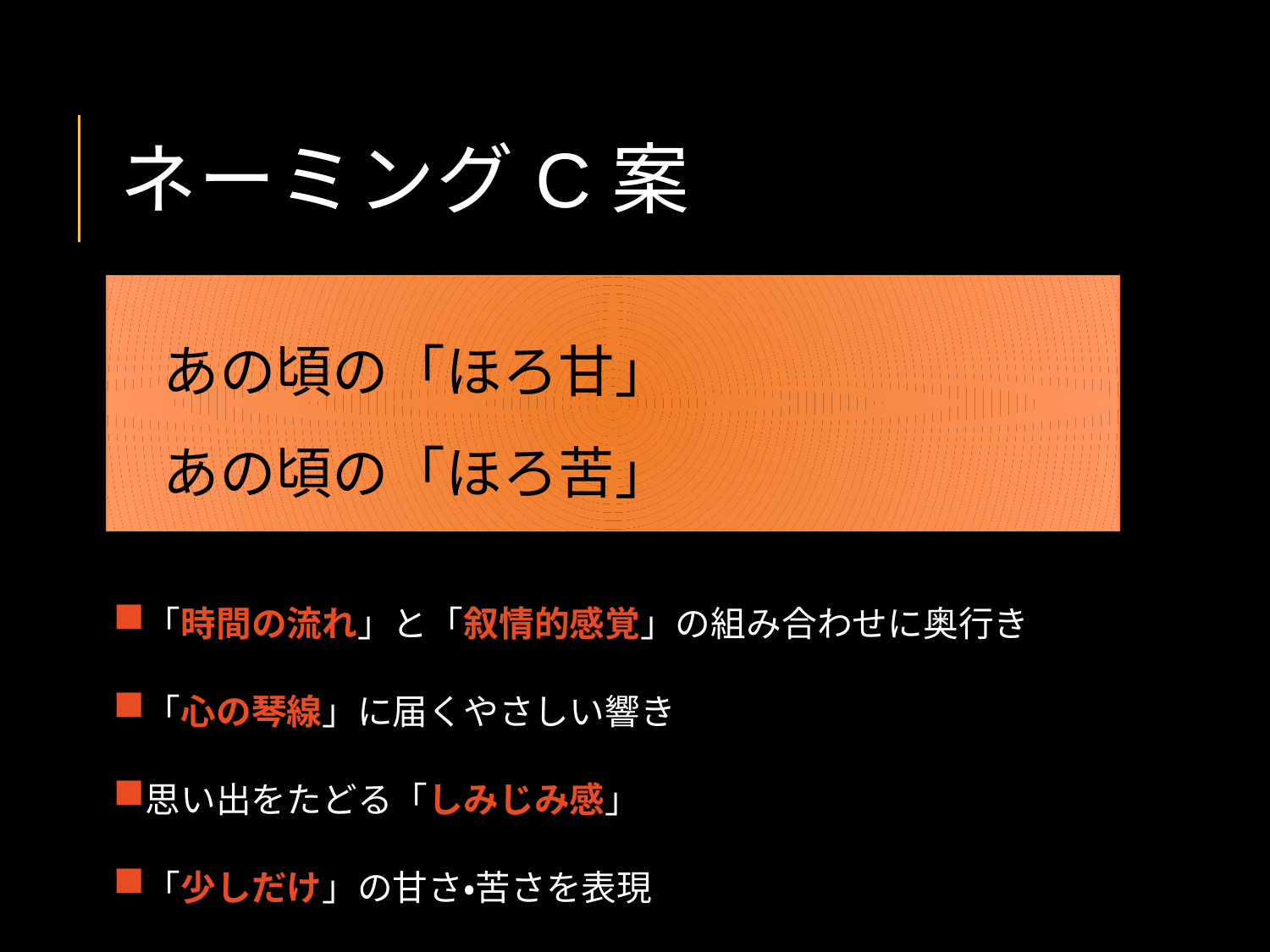

# ネーミングC案
あの頃の「ほろ甘」
あの頃の「ほろ苦」
「時間の流れ」と「叙情的感覚」の組み合わせに奥行き
「心の琴線」に届くやさしい響き
思い出をたどる「しみじみ感」
「少しだけ」の甘さ・苦さを表現